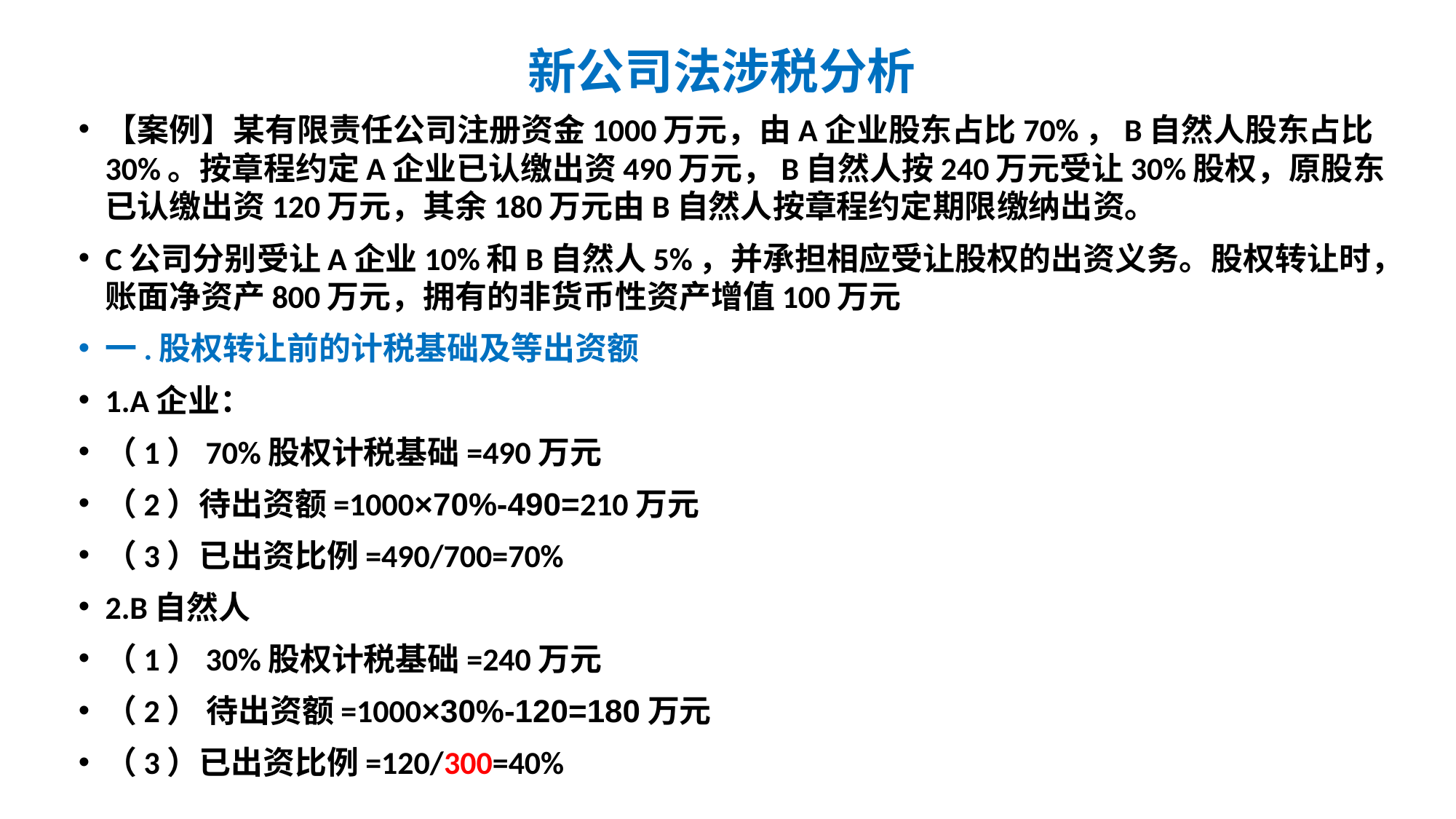

# 新公司法涉税分析
【案例】某有限责任公司注册资金1000万元，由A企业股东占比70%，B自然人股东占比30%。按章程约定A企业已认缴出资490万元，B自然人按240万元受让30%股权，原股东已认缴出资120万元，其余180万元由B自然人按章程约定期限缴纳出资。
C公司分别受让A企业10%和B自然人5%，并承担相应受让股权的出资义务。股权转让时，账面净资产800万元，拥有的非货币性资产增值100万元
一.股权转让前的计税基础及等出资额
1.A企业：
（1）70%股权计税基础=490万元
（2）待出资额=1000×70%-490=210万元
（3）已出资比例=490/700=70%
2.B自然人
（1）30%股权计税基础=240万元
（2） 待出资额=1000×30%-120=180万元
（3）已出资比例=120/300=40%